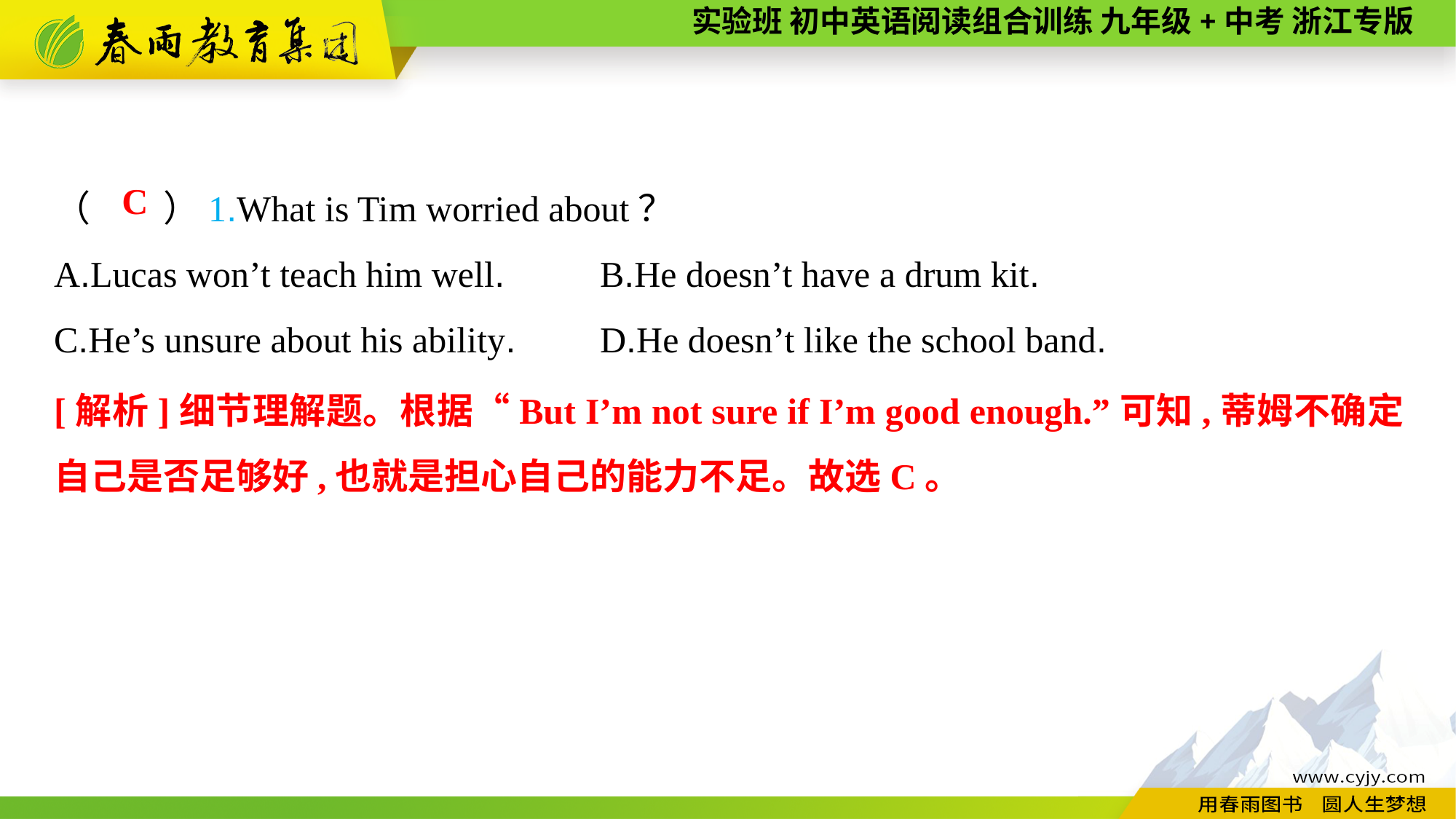

（　　）1.What is Tim worried about？
A.Lucas won’t teach him well.	B.He doesn’t have a drum kit.
C.He’s unsure about his ability.	D.He doesn’t like the school band.
C
[解析]细节理解题。根据“But I’m not sure if I’m good enough.”可知,蒂姆不确定自己是否足够好,也就是担心自己的能力不足。故选C。